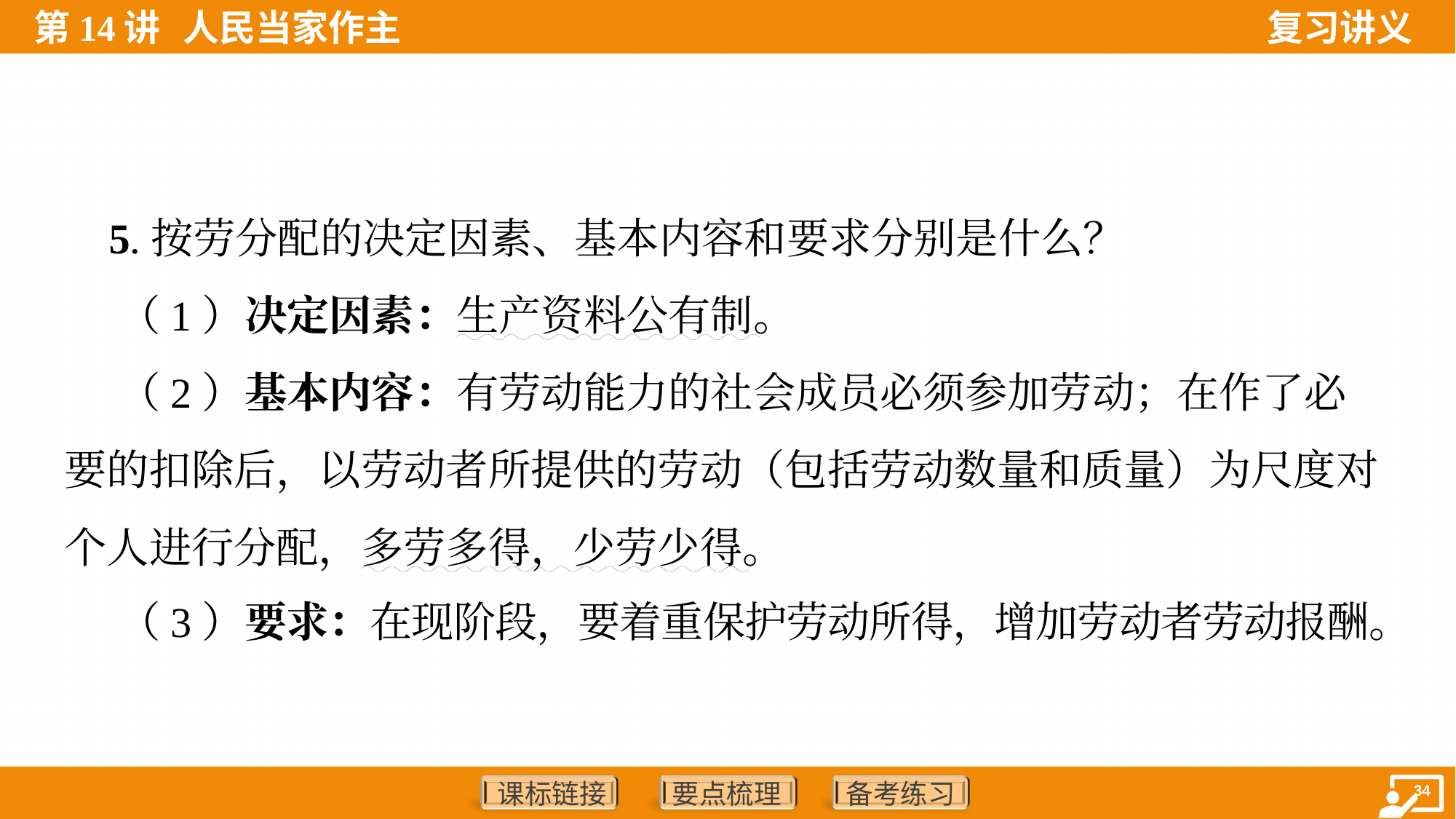

5.按劳分配的决定因素、基本内容和要求分别是什么？
    （1）决定因素：生产资料公有制。
    （2）基本内容：有劳动能力的社会成员必须参加劳动；在作了必
要的扣除后，以劳动者所提供的劳动（包括劳动数量和质量）为尺度对
个人进行分配，多劳多得，少劳少得。
    （3）要求：在现阶段，要着重保护劳动所得，增加劳动者劳动报酬。